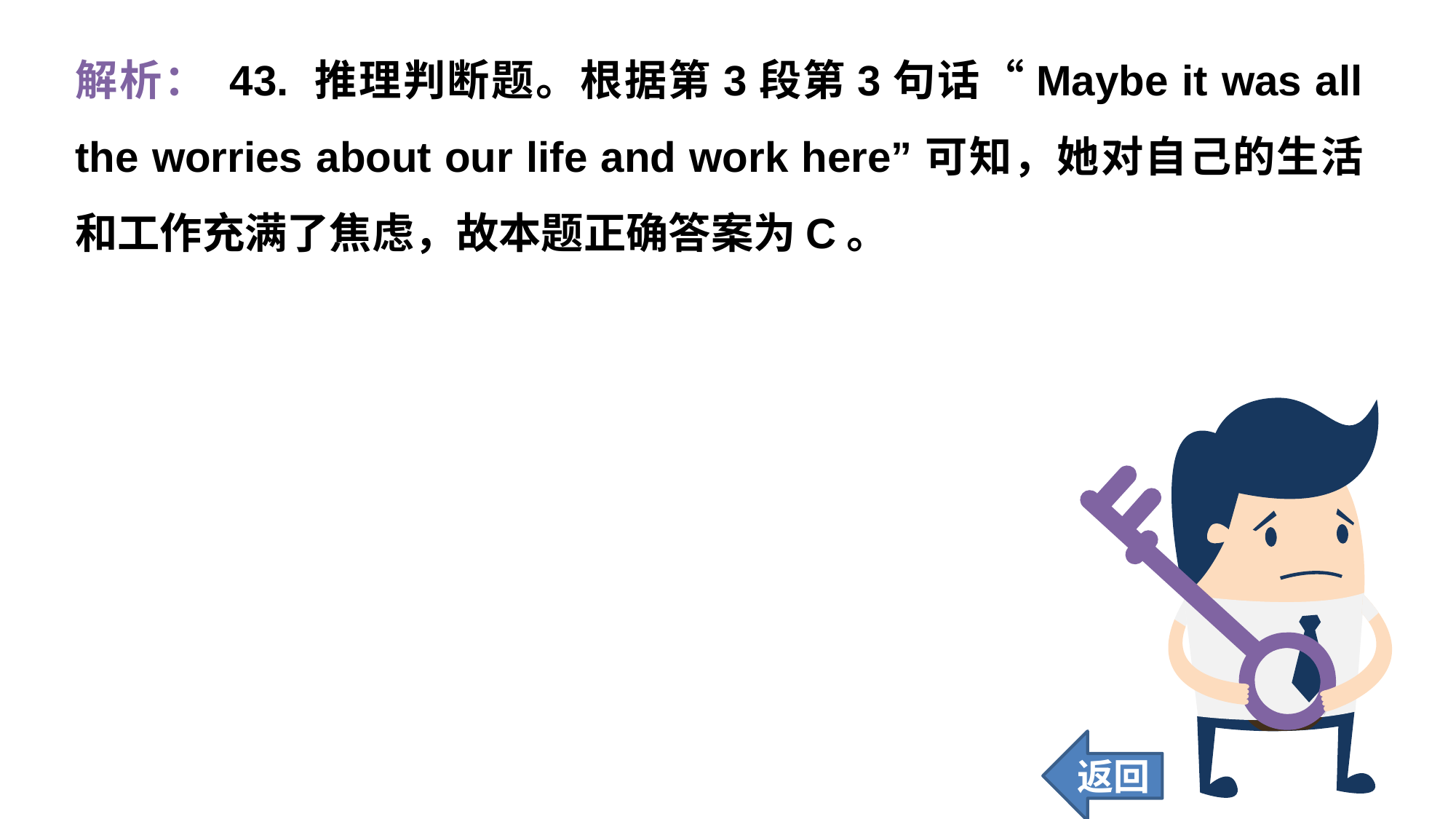

解析： 43. 推理判断题。根据第3段第3句话“Maybe it was all the worries about our life and work here”可知，她对自己的生活和工作充满了焦虑，故本题正确答案为C。

返回
417